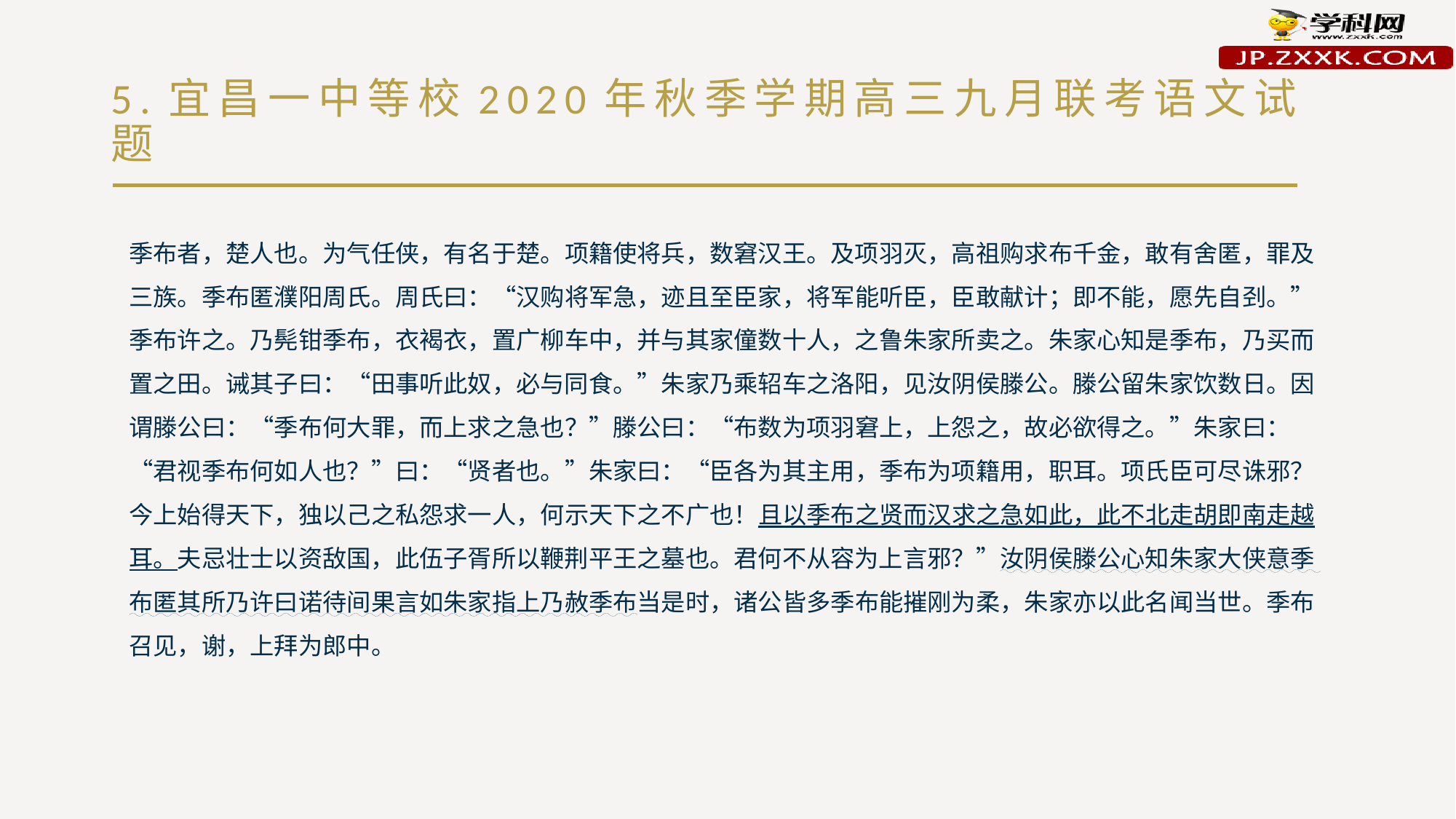

# 5.宜昌一中等校2020年秋季学期高三九月联考语文试题
季布者，楚人也。为气任侠，有名于楚。项籍使将兵，数窘汉王。及项羽灭，高祖购求布千金，敢有舍匿，罪及三族。季布匿濮阳周氏。周氏曰：“汉购将军急，迹且至臣家，将军能听臣，臣敢献计；即不能，愿先自刭。”季布许之。乃髡钳季布，衣褐衣，置广柳车中，并与其家僮数十人，之鲁朱家所卖之。朱家心知是季布，乃买而置之田。诫其子曰：“田事听此奴，必与同食。”朱家乃乘轺车之洛阳，见汝阴侯滕公。滕公留朱家饮数日。因谓滕公曰：“季布何大罪，而上求之急也？”滕公曰：“布数为项羽窘上，上怨之，故必欲得之。”朱家曰：“君视季布何如人也？”曰：“贤者也。”朱家曰：“臣各为其主用，季布为项籍用，职耳。项氏臣可尽诛邪？今上始得天下，独以己之私怨求一人，何示天下之不广也！且以季布之贤而汉求之急如此，此不北走胡即南走越耳。夫忌壮士以资敌国，此伍子胥所以鞭荆平王之墓也。君何不从容为上言邪？”汝阴侯滕公心知朱家大侠意季布匿其所乃许曰诺待间果言如朱家指上乃赦季布当是时，诸公皆多季布能摧刚为柔，朱家亦以此名闻当世。季布召见，谢，上拜为郎中。